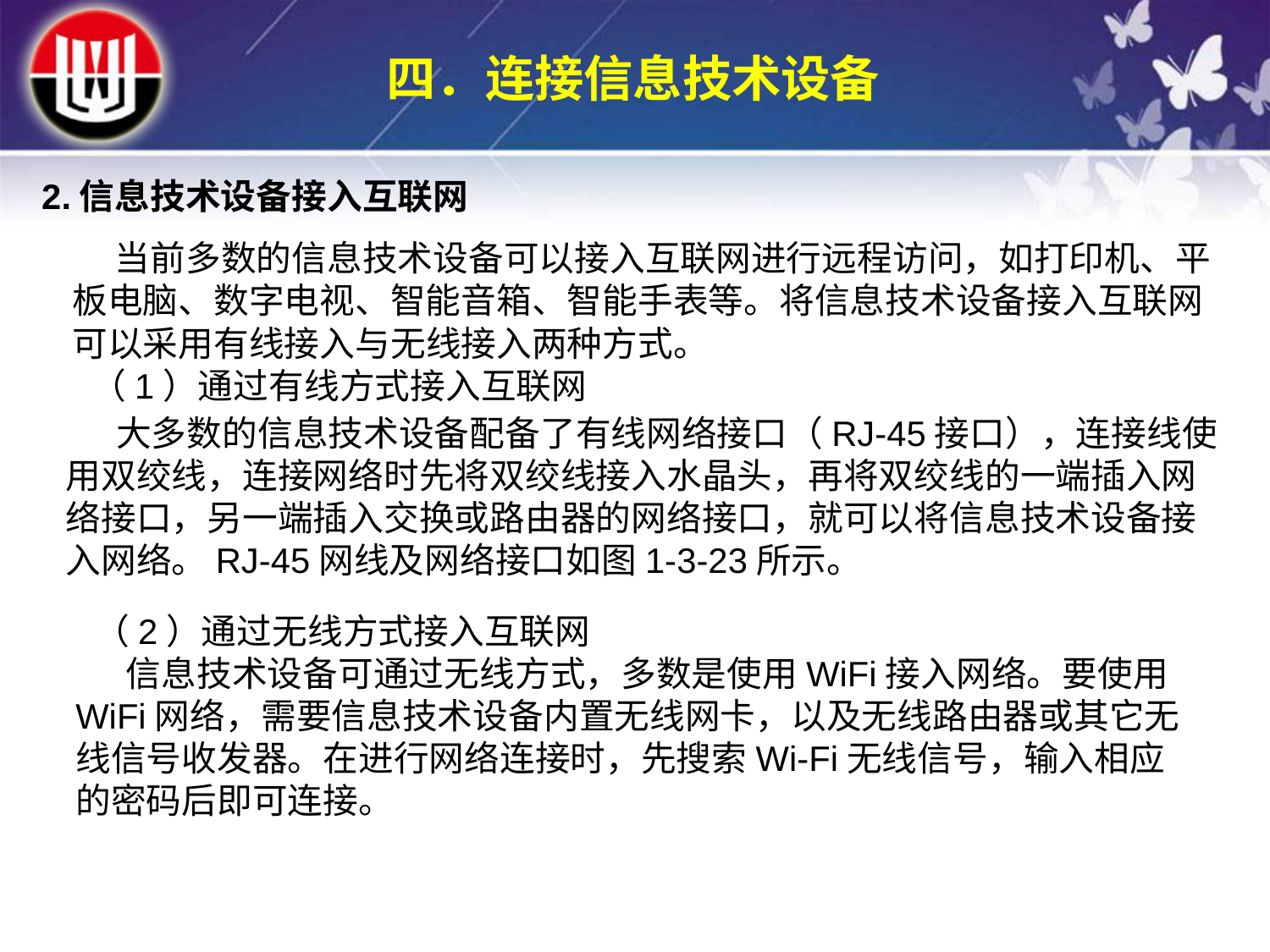

四．连接信息技术设备
2.信息技术设备接入互联网
  当前多数的信息技术设备可以接入互联网进行远程访问，如打印机、平板电脑、数字电视、智能音箱、智能手表等。将信息技术设备接入互联网可以采用有线接入与无线接入两种方式。
（1）通过有线方式接入互联网
   大多数的信息技术设备配备了有线网络接口（RJ-45接口），连接线使用双绞线，连接网络时先将双绞线接入水晶头，再将双绞线的一端插入网络接口，另一端插入交换或路由器的网络接口，就可以将信息技术设备接入网络。RJ-45网线及网络接口如图1-3-23所示。
（2）通过无线方式接入互联网
   信息技术设备可通过无线方式，多数是使用WiFi接入网络。要使用WiFi网络，需要信息技术设备内置无线网卡，以及无线路由器或其它无线信号收发器。在进行网络连接时，先搜索Wi-Fi无线信号，输入相应的密码后即可连接。